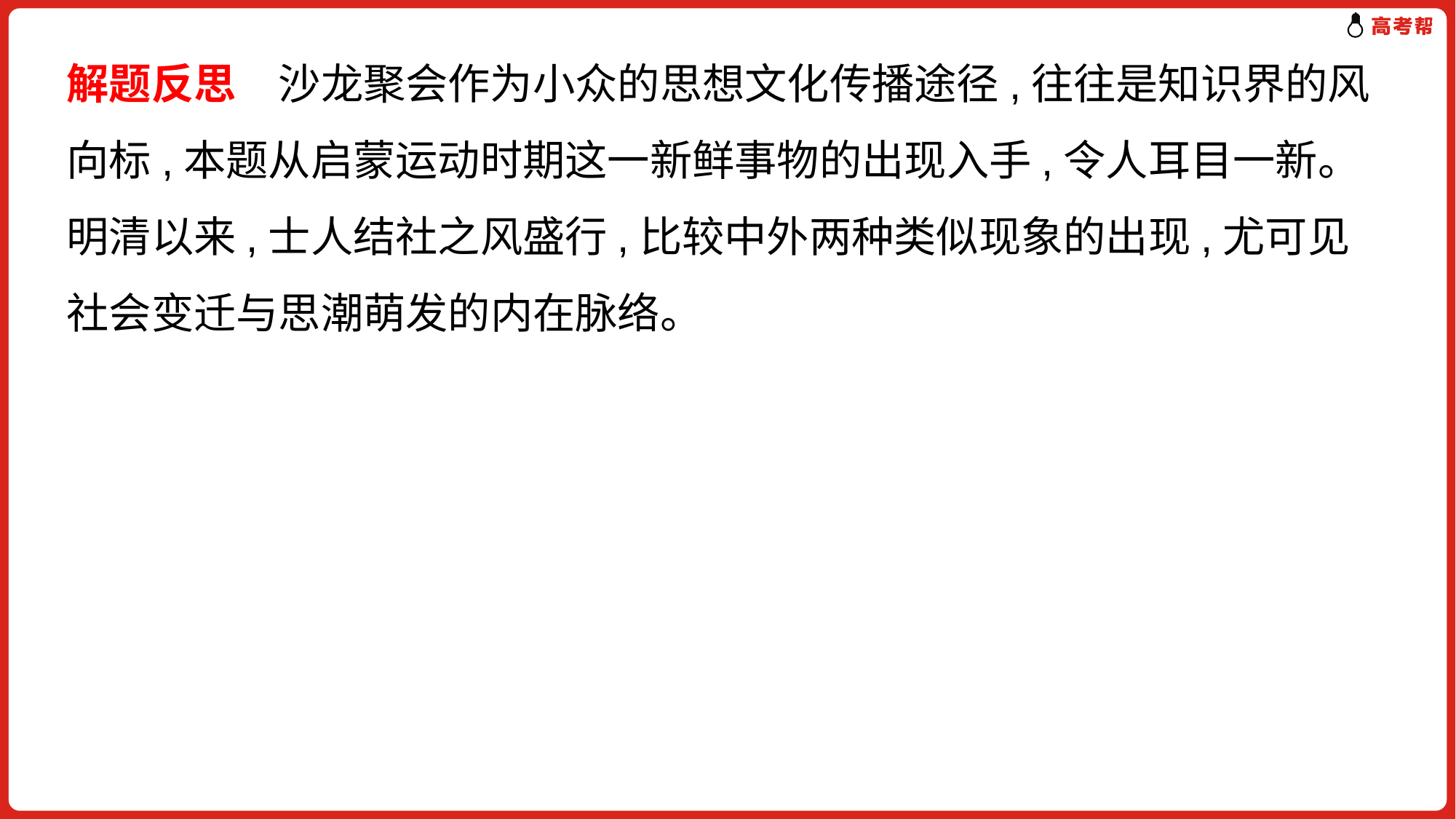

解题反思　沙龙聚会作为小众的思想文化传播途径,往往是知识界的风向标,本题从启蒙运动时期这一新鲜事物的出现入手,令人耳目一新。明清以来,士人结社之风盛行,比较中外两种类似现象的出现,尤可见社会变迁与思潮萌发的内在脉络。